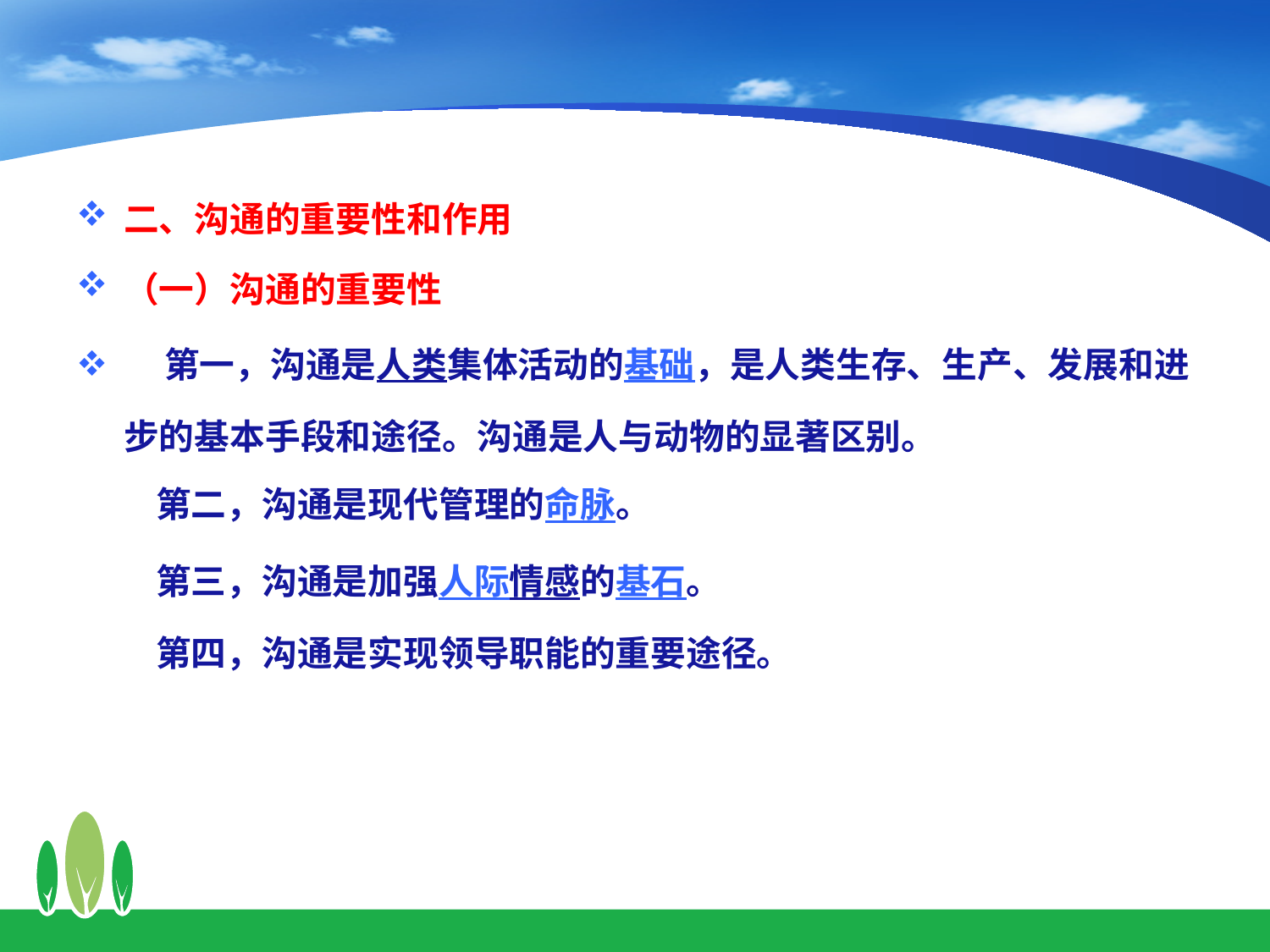

二、沟通的重要性和作用
（一）沟通的重要性
    第一，沟通是人类集体活动的基础，是人类生存、生产、发展和进步的基本手段和途径。沟通是人与动物的显著区别。
    第二，沟通是现代管理的命脉。
    第三，沟通是加强人际情感的基石。
    第四，沟通是实现领导职能的重要途径。

73